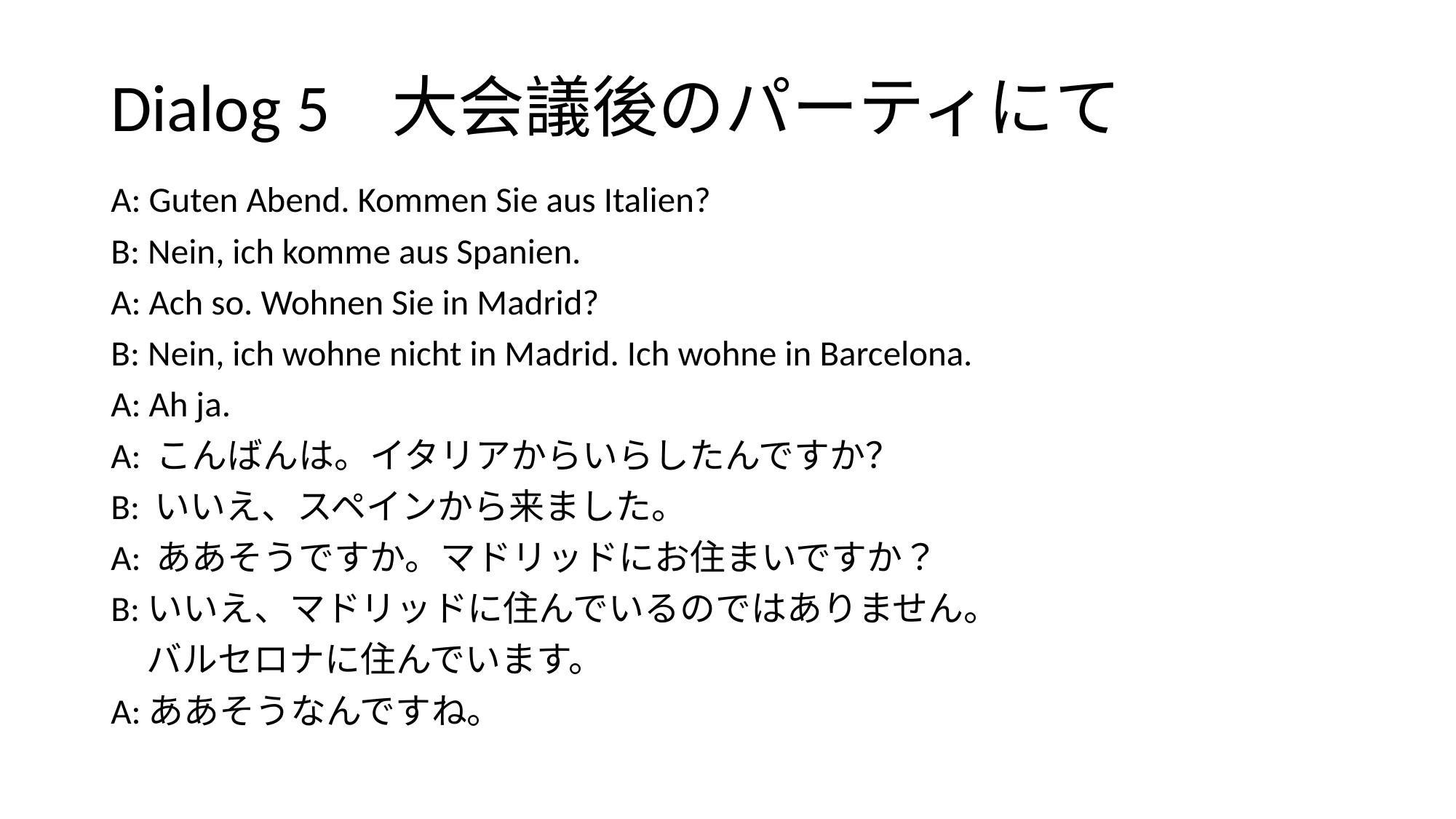

# Dialog 5   大会議後のパーティにて
A: Guten Abend. Kommen Sie aus Italien?
B: Nein, ich komme aus Spanien.
A: Ach so. Wohnen Sie in Madrid?
B: Nein, ich wohne nicht in Madrid. Ich wohne in Barcelona.
A: Ah ja.
A: こんばんは。イタリアからいらしたんですか？
B: いいえ、スペインから来ました。
A: ああそうですか。マドリッドにお住まいですか？
B:いいえ、マドリッドに住んでいるのではありません。
　バルセロナに住んでいます。
A:ああそうなんですね。